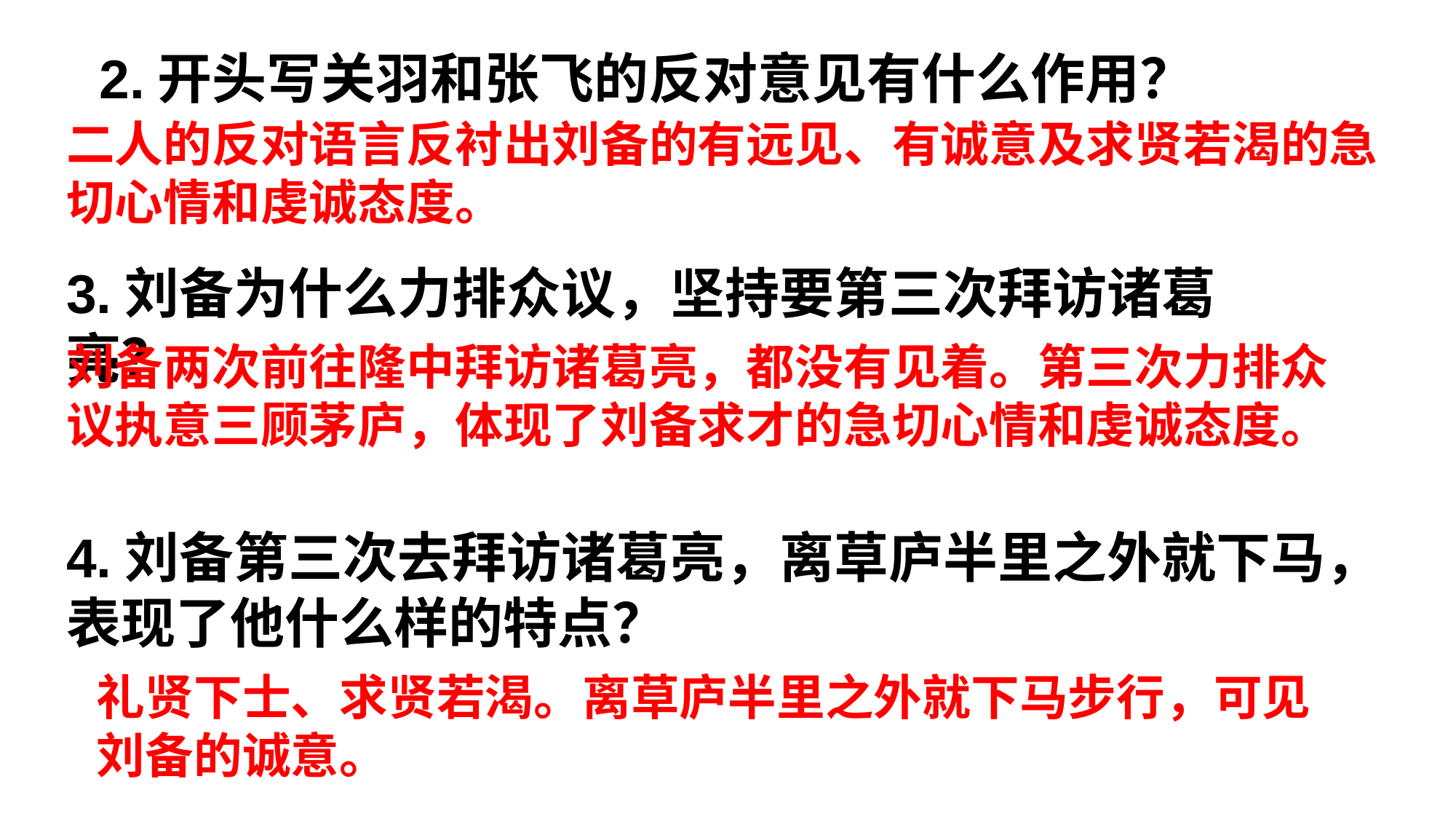

2.开头写关羽和张飞的反对意见有什么作用？
二人的反对语言反衬出刘备的有远见、有诚意及求贤若渴的急切心情和虔诚态度。
3.刘备为什么力排众议，坚持要第三次拜访诸葛亮？
刘备两次前往隆中拜访诸葛亮，都没有见着。第三次力排众议执意三顾茅庐，体现了刘备求才的急切心情和虔诚态度。
4.刘备第三次去拜访诸葛亮，离草庐半里之外就下马，表现了他什么样的特点？
礼贤下士、求贤若渴。离草庐半里之外就下马步行，可见刘备的诚意。